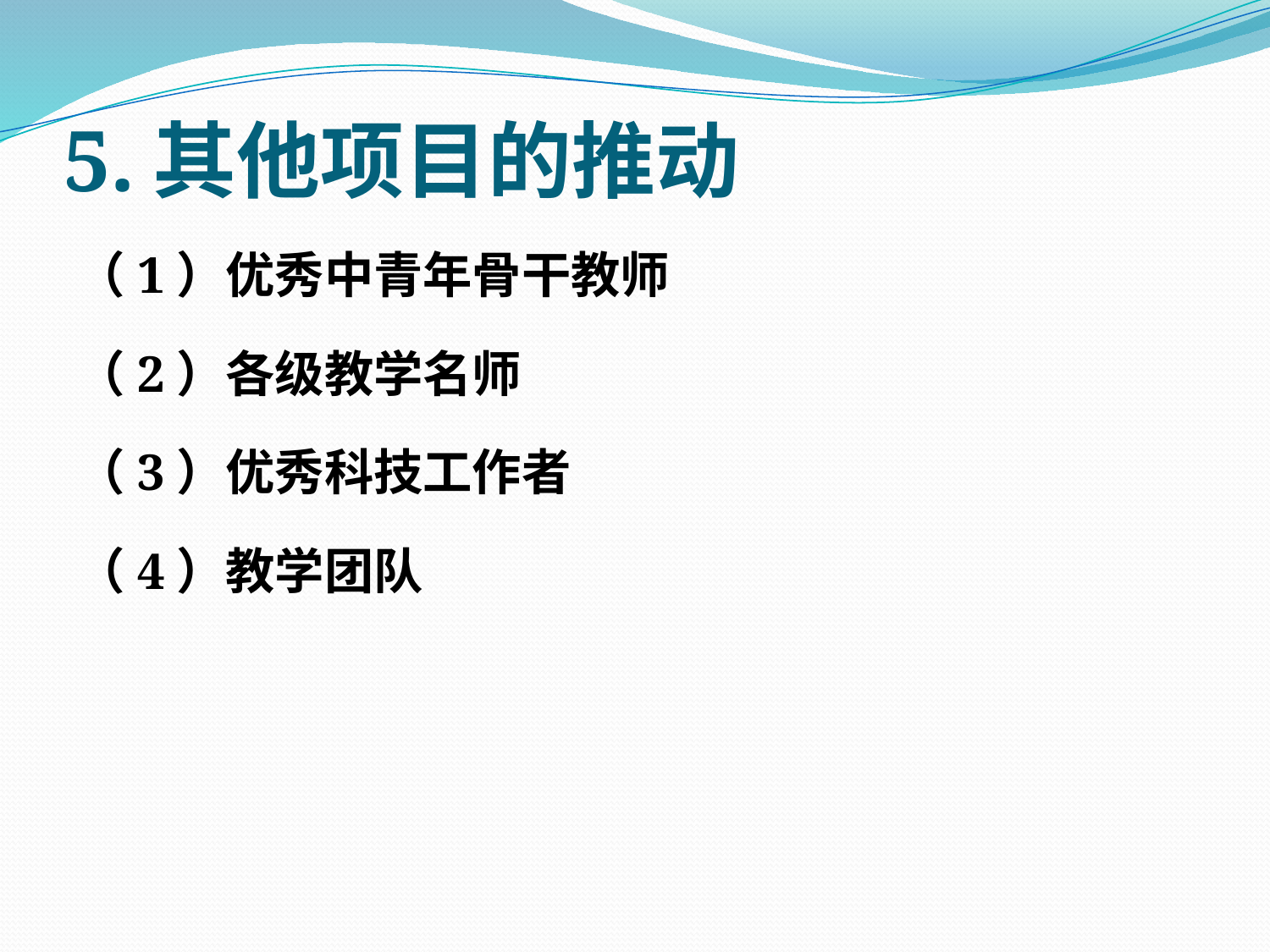

# 5.其他项目的推动
（1）优秀中青年骨干教师
（2）各级教学名师
（3）优秀科技工作者
（4）教学团队